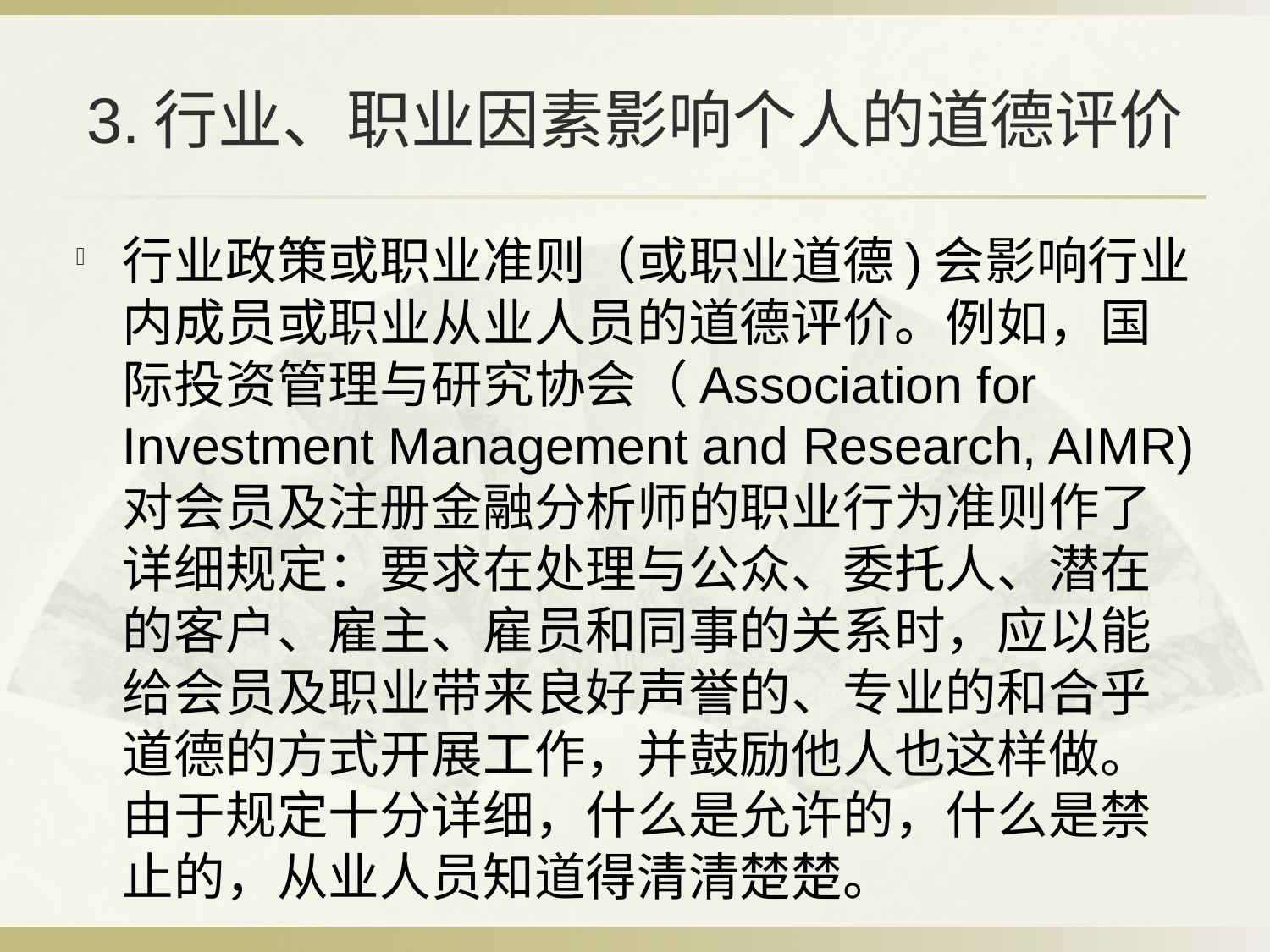

# 3.行业、职业因素影响个人的道德评价
行业政策或职业准则（或职业道德)会影响行业内成员或职业从业人员的道德评价。例如，国际投资管理与研究协会（Association for Investment Management and Research, AIMR)对会员及注册金融分析师的职业行为准则作了详细规定：要求在处理与公众、委托人、潜在的客户、雇主、雇员和同事的关系时，应以能给会员及职业带来良好声誉的、专业的和合乎道德的方式开展工作，并鼓励他人也这样做。由于规定十分详细，什么是允许的，什么是禁止的，从业人员知道得清清楚楚。